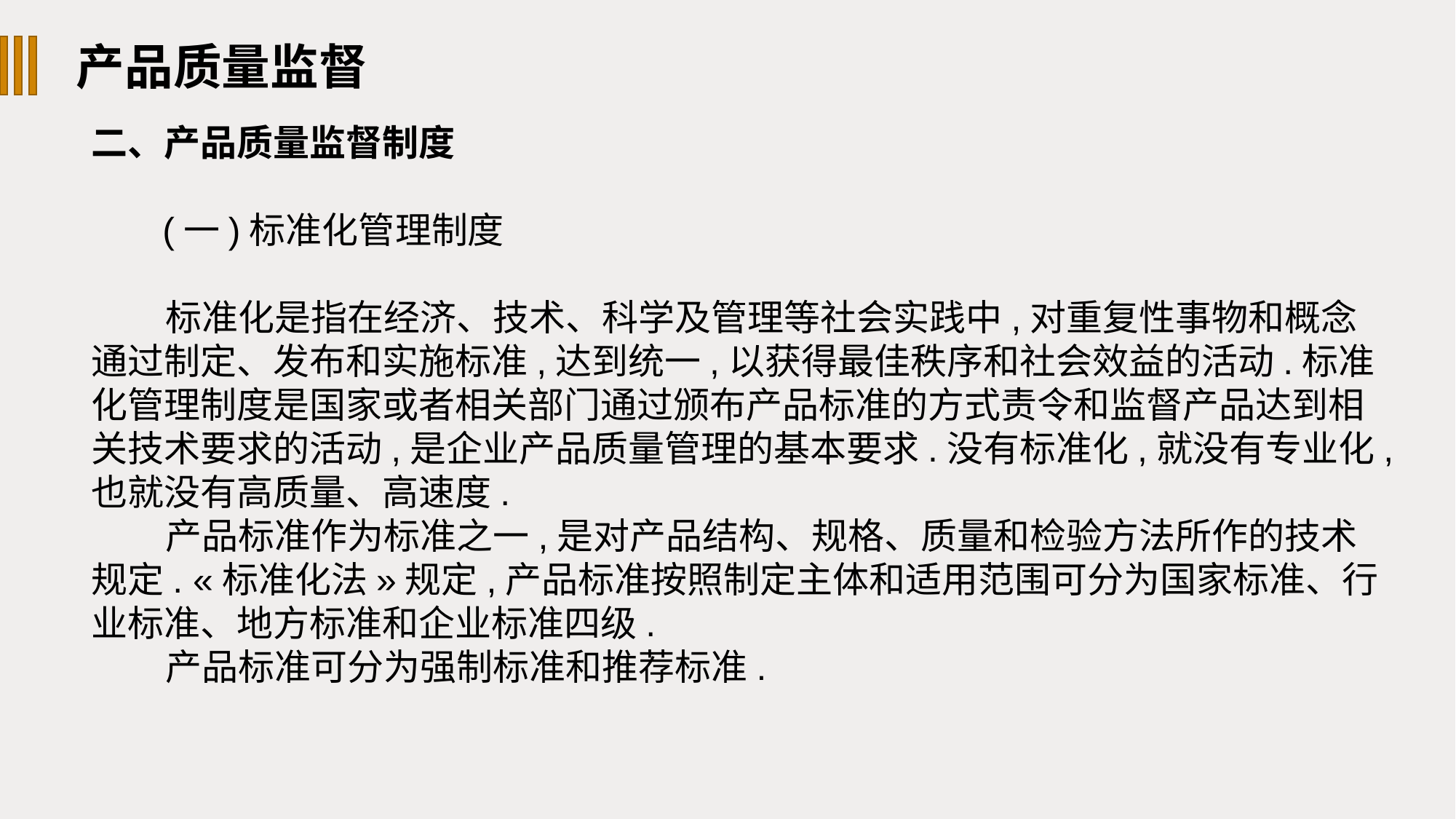

产品质量监督

二、产品质量监督制度

       (一)标准化管理制度

标准化是指在经济、技术、科学及管理等社会实践中,对重复性事物和概念通过制定、发布和实施标准,达到统一,以获得最佳秩序和社会效益的活动.标准化管理制度是国家或者相关部门通过颁布产品标准的方式责令和监督产品达到相关技术要求的活动,是企业产品质量管理的基本要求.没有标准化,就没有专业化,也就没有高质量、高速度.
产品标准作为标准之一,是对产品结构、规格、质量和检验方法所作的技术规定. «标准化法»规定,产品标准按照制定主体和适用范围可分为国家标准、行业标准、地方标准和企业标准四级.
产品标准可分为强制标准和推荐标准.